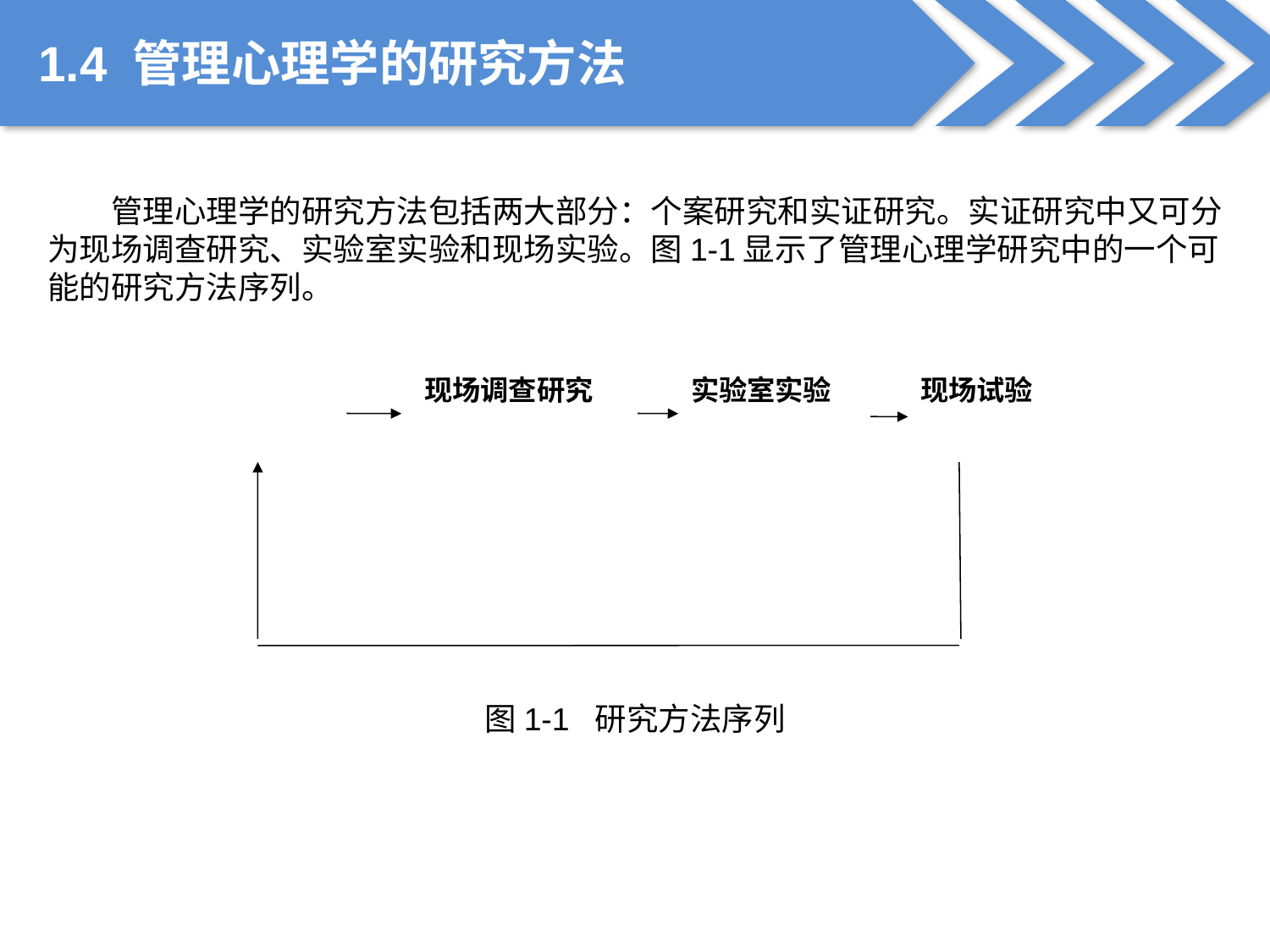

1.4 管理心理学的研究方法
管理心理学的研究方法包括两大部分：个案研究和实证研究。实证研究中又可分为现场调查研究、实验室实验和现场实验。图1-1显示了管理心理学研究中的一个可能的研究方法序列。

现场调查研究
实验室实验
现场试验

图1-1  研究方法序列